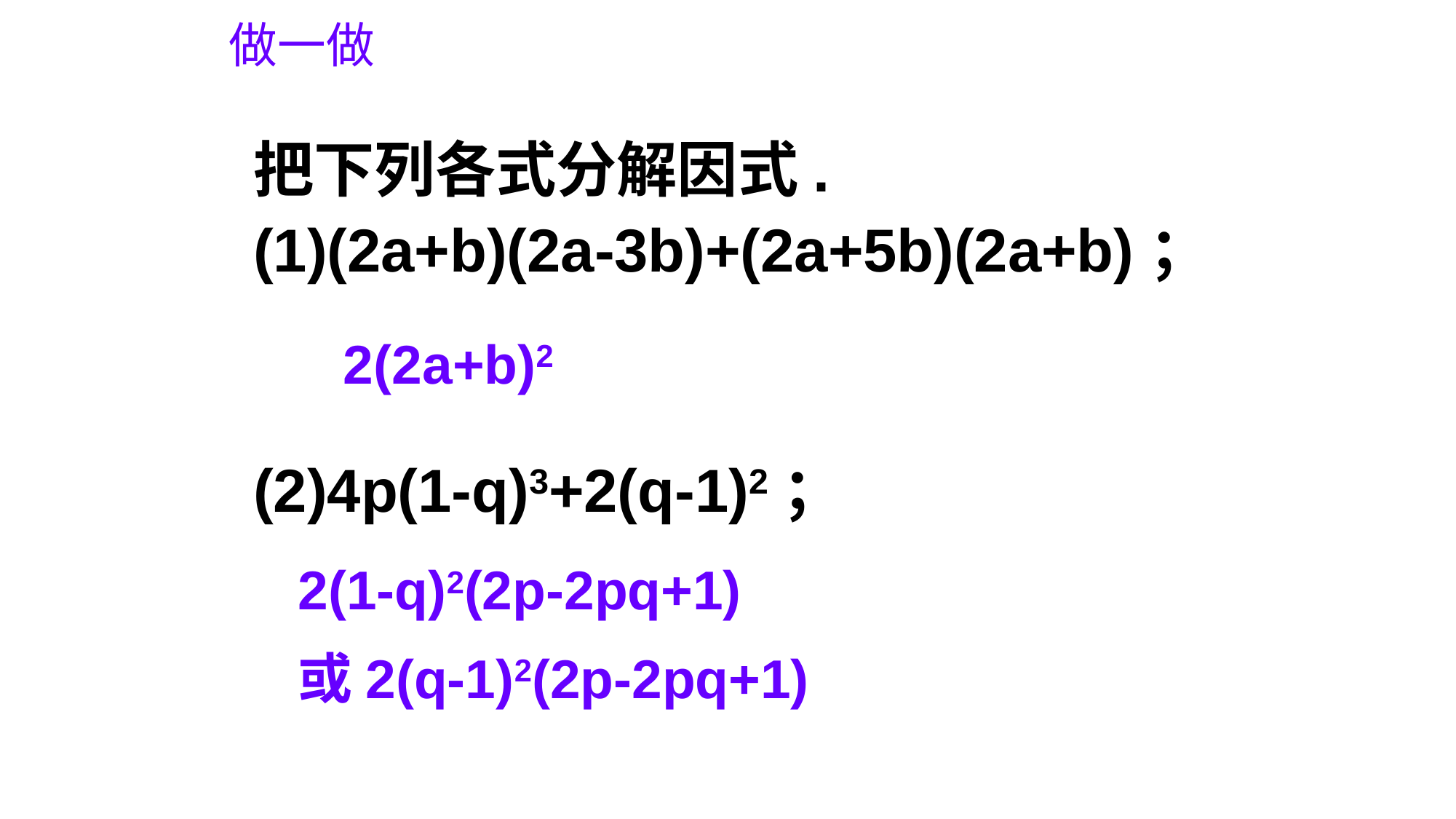

做一做
把下列各式分解因式.
(1)(2a+b)(2a-3b)+(2a+5b)(2a+b)；

(2)4p(1-q)3+2(q-1)2；

2(2a+b)2
2(1-q)2(2p-2pq+1)
或2(q-1)2(2p-2pq+1)